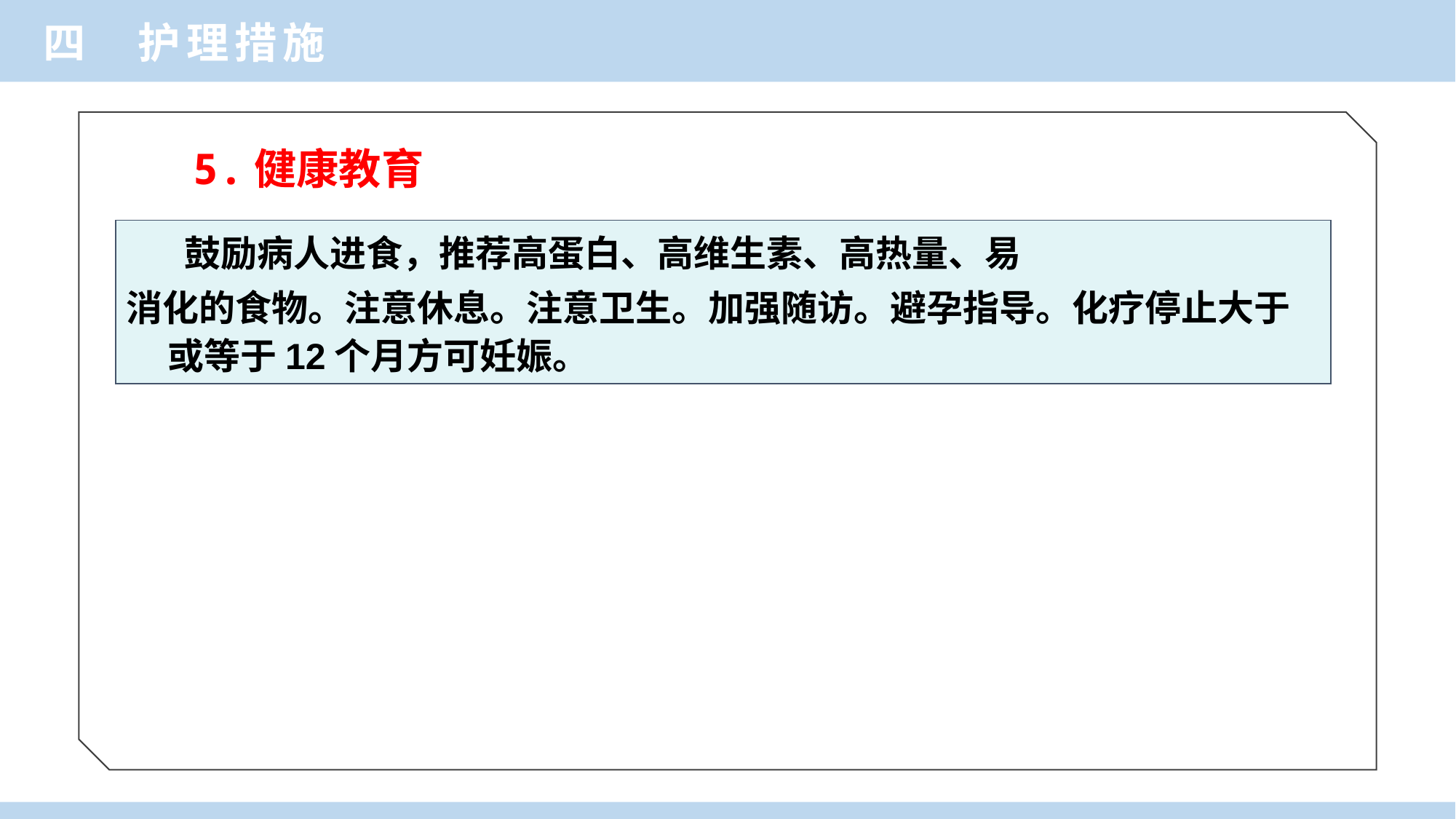

四   护理措施

5.健康教育
      鼓励病人进食，推荐高蛋白、高维生素、高热量、易
消化的食物。注意休息。注意卫生。加强随访。避孕指导。化疗停止大于或等于12个月方可妊娠。